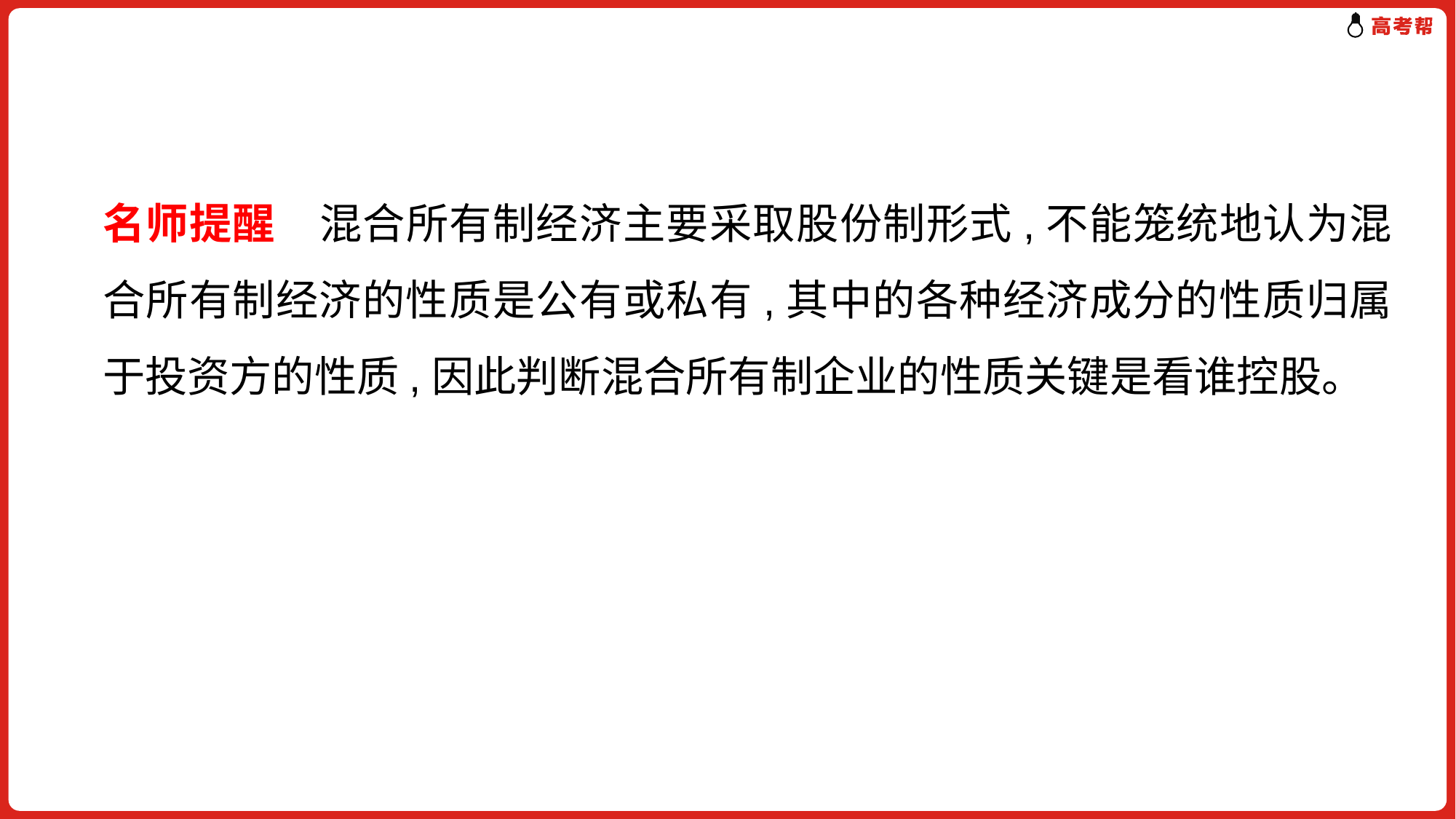

名师提醒　混合所有制经济主要采取股份制形式,不能笼统地认为混合所有制经济的性质是公有或私有,其中的各种经济成分的性质归属于投资方的性质,因此判断混合所有制企业的性质关键是看谁控股。